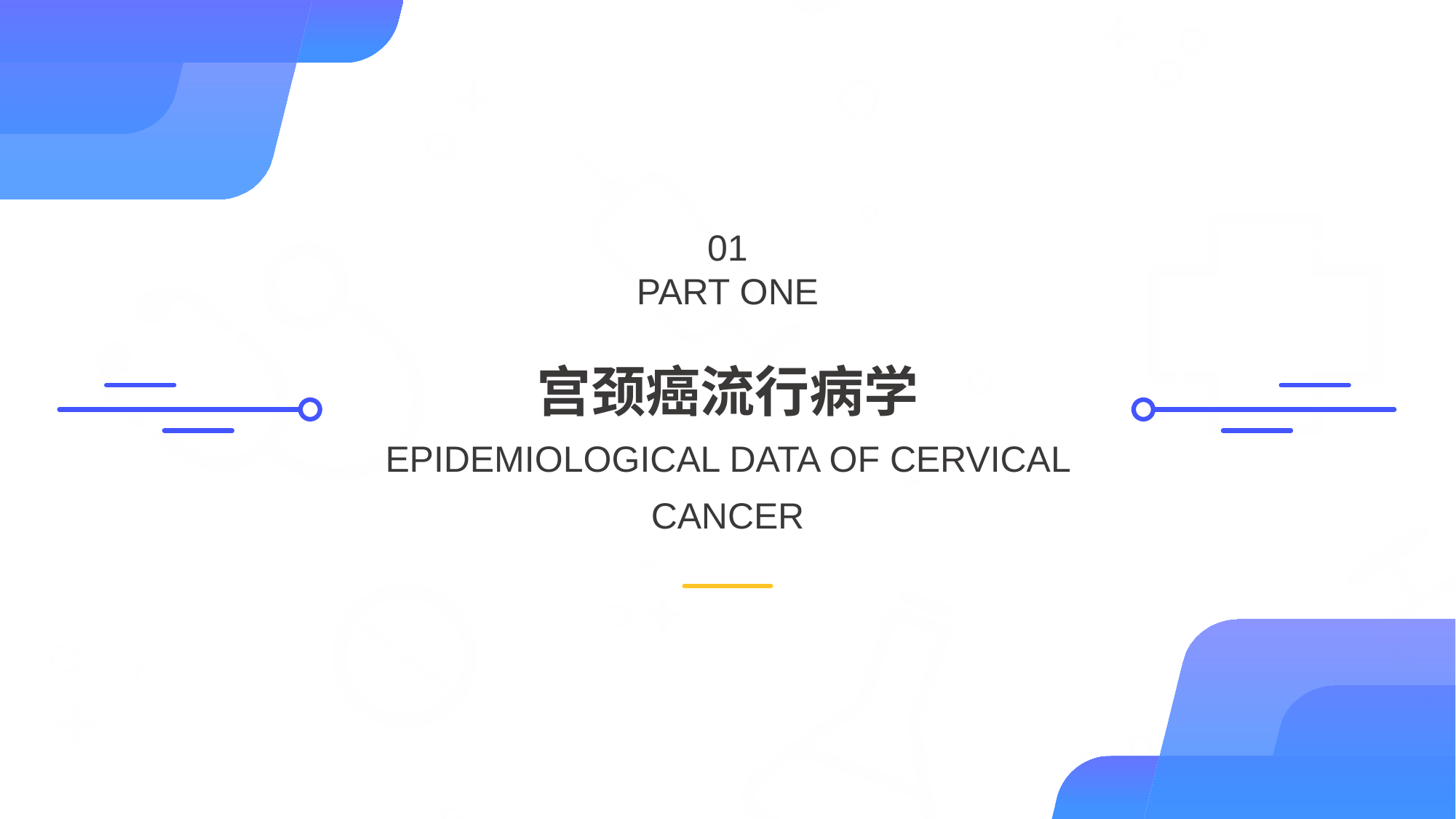

01
PART ONE
宫颈癌流行病学
EPIDEMIOLOGICAL DATA OF CERVICAL CANCER